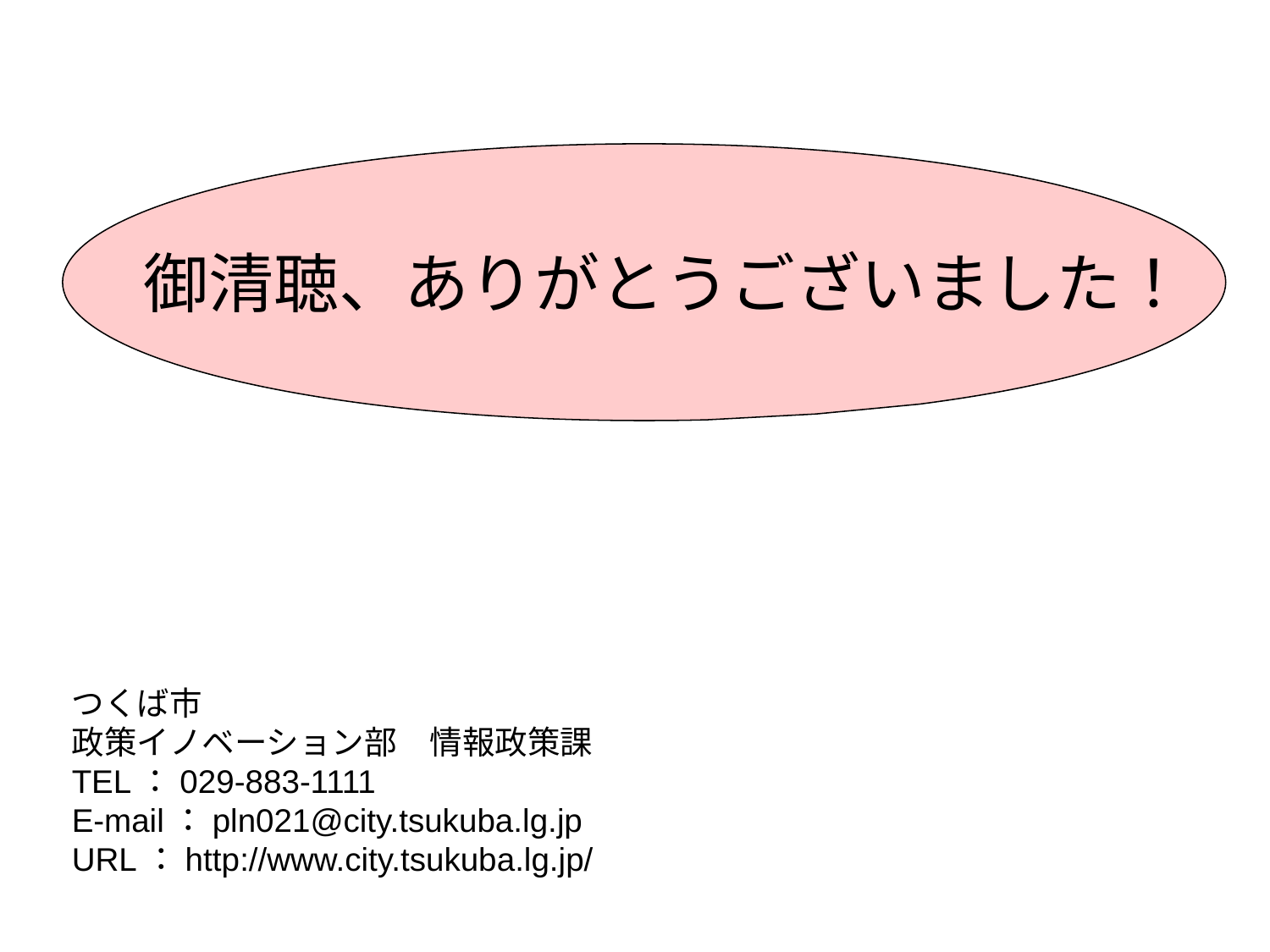

御清聴、ありがとうございました！
つくば市
政策イノベーション部　情報政策課
TEL：029-883-1111
E-mail：pln021@city.tsukuba.lg.jp
URL：http://www.city.tsukuba.lg.jp/